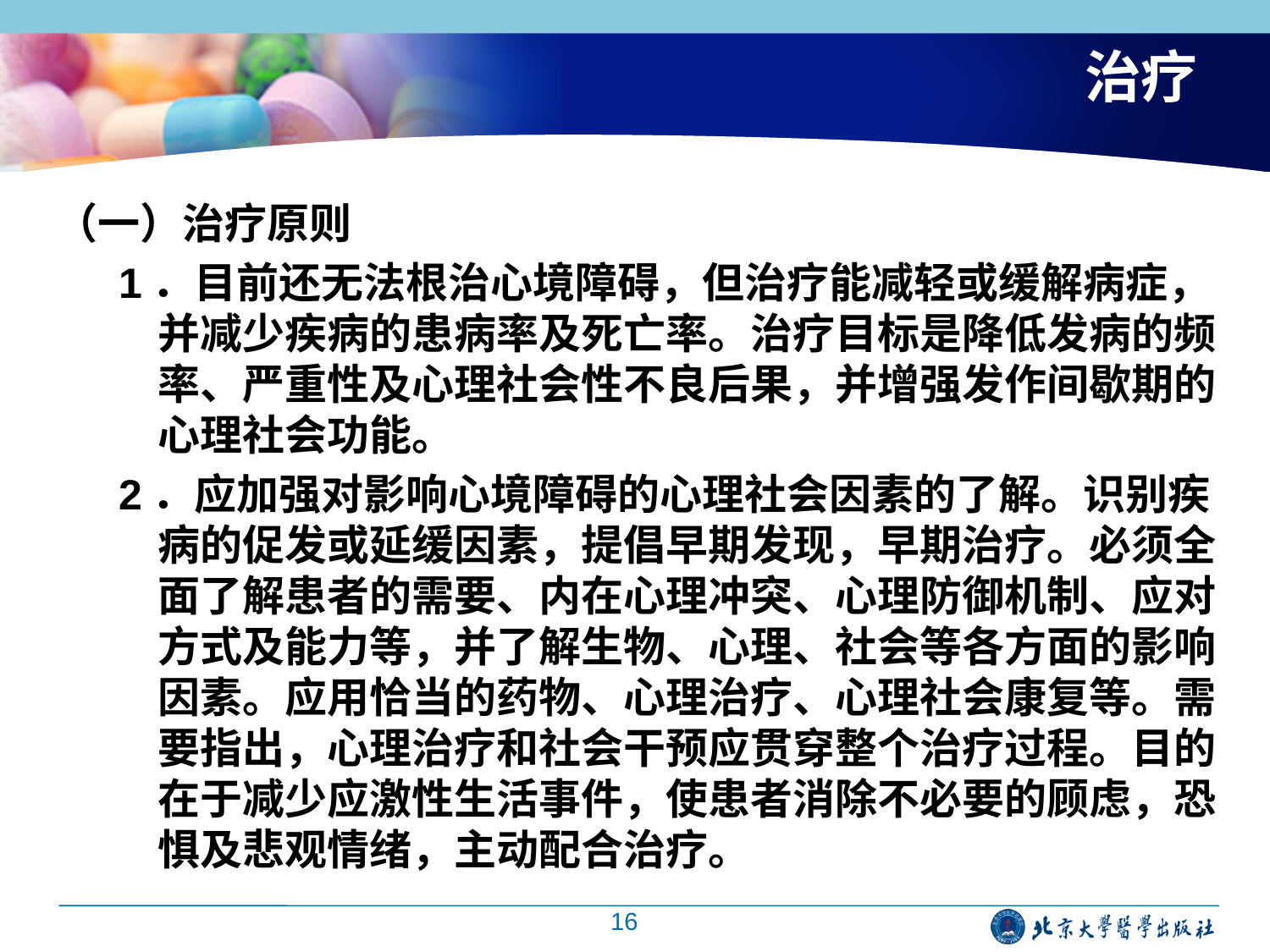

# 治疗
（一）治疗原则
1．目前还无法根治心境障碍，但治疗能减轻或缓解病症，并减少疾病的患病率及死亡率。治疗目标是降低发病的频率、严重性及心理社会性不良后果，并增强发作间歇期的心理社会功能。
2．应加强对影响心境障碍的心理社会因素的了解。识别疾病的促发或延缓因素，提倡早期发现，早期治疗。必须全面了解患者的需要、内在心理冲突、心理防御机制、应对方式及能力等，并了解生物、心理、社会等各方面的影响因素。应用恰当的药物、心理治疗、心理社会康复等。需要指出，心理治疗和社会干预应贯穿整个治疗过程。目的在于减少应激性生活事件，使患者消除不必要的顾虑，恐惧及悲观情绪，主动配合治疗。

16